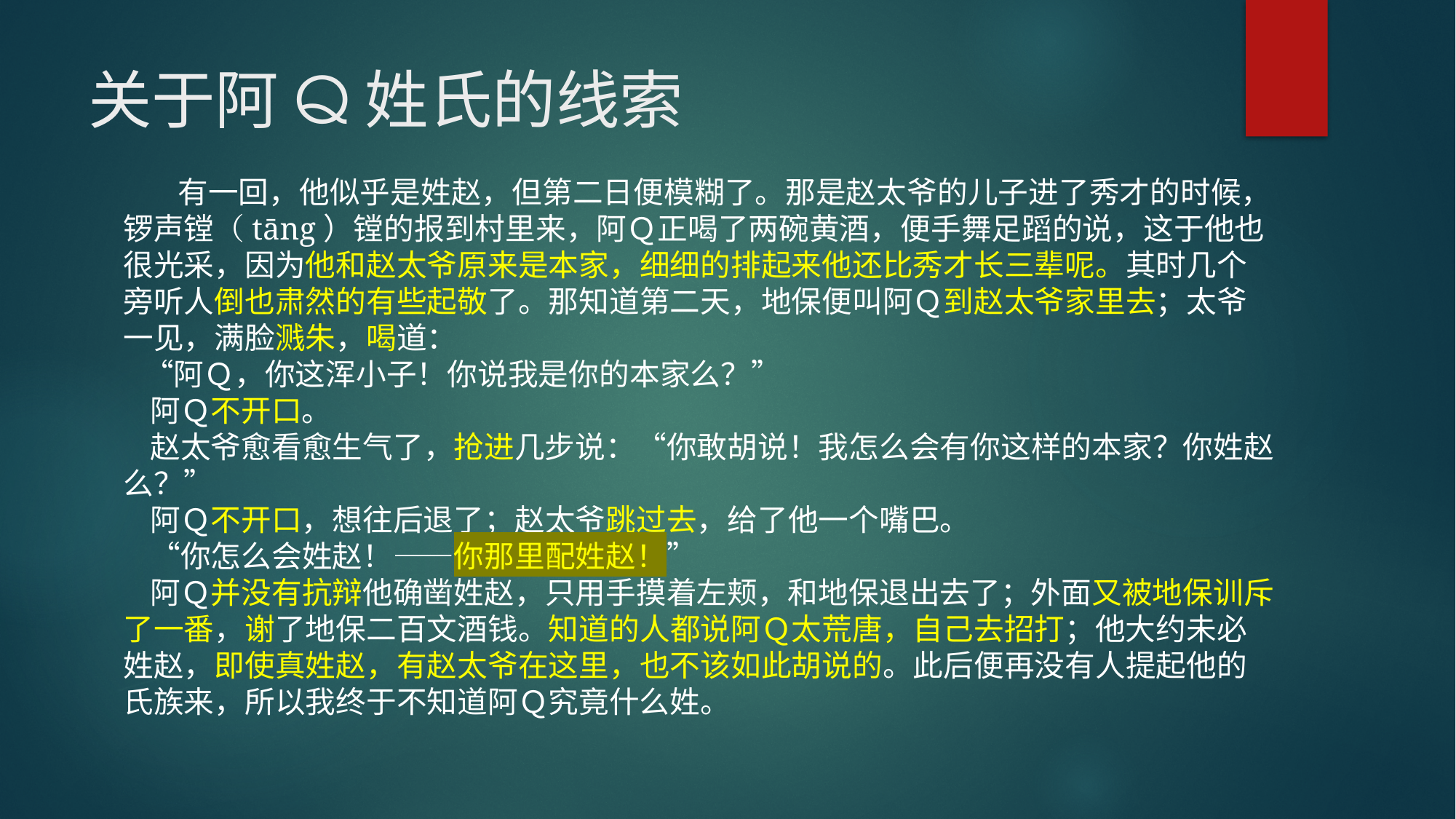

# 关于阿Q姓氏的线索
有一回，他似乎是姓赵，但第二日便模糊了。那是赵太爷的儿子进了秀才的时候，锣声镗（tāng）镗的报到村里来，阿Ｑ正喝了两碗黄酒，便手舞足蹈的说，这于他也很光采，因为他和赵太爷原来是本家，细细的排起来他还比秀才长三辈呢。其时几个旁听人倒也肃然的有些起敬了。那知道第二天，地保便叫阿Ｑ到赵太爷家里去；太爷一见，满脸溅朱，喝道：
   “阿Ｑ，你这浑小子！你说我是你的本家么？”
    阿Ｑ不开口。
    赵太爷愈看愈生气了，抢进几步说：“你敢胡说！我怎么会有你这样的本家？你姓赵么？”
    阿Ｑ不开口，想往后退了；赵太爷跳过去，给了他一个嘴巴。
    “你怎么会姓赵！——你那里配姓赵！”
    阿Ｑ并没有抗辩他确凿姓赵，只用手摸着左颊，和地保退出去了；外面又被地保训斥了一番，谢了地保二百文酒钱。知道的人都说阿Ｑ太荒唐，自己去招打；他大约未必姓赵，即使真姓赵，有赵太爷在这里，也不该如此胡说的。此后便再没有人提起他的氏族来，所以我终于不知道阿Ｑ究竟什么姓。